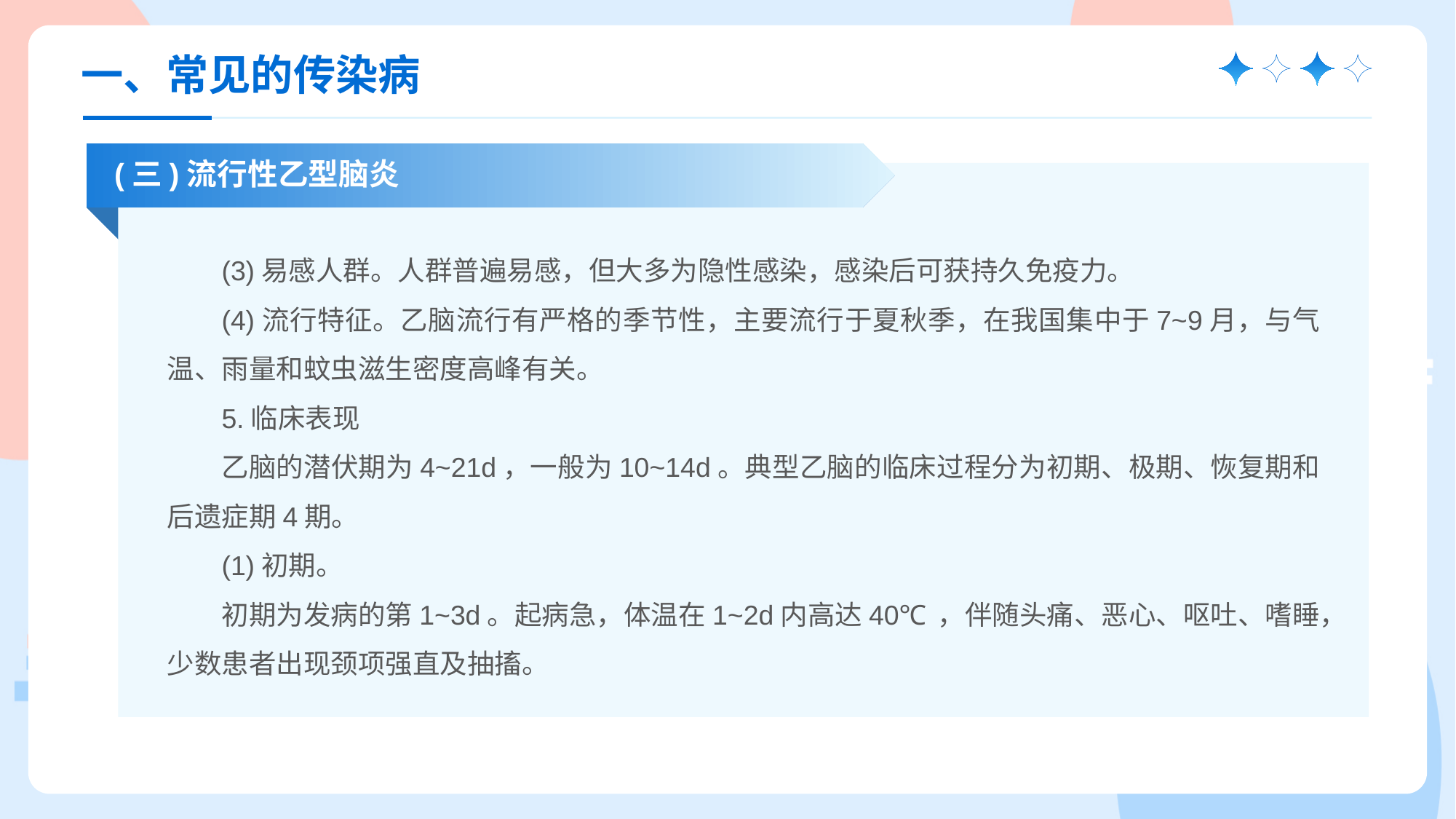

一、常见的传染病
(三)流行性乙型脑炎

(3)易感人群。人群普遍易感，但大多为隐性感染，感染后可获持久免疫力。
(4)流行特征。乙脑流行有严格的季节性，主要流行于夏秋季，在我国集中于7~9月，与气温、雨量和蚊虫滋生密度高峰有关。
5.临床表现
乙脑的潜伏期为4~21d，一般为10~14d。典型乙脑的临床过程分为初期、极期、恢复期和后遗症期4期。
(1)初期。
初期为发病的第1~3d。起病急，体温在1~2d内高达40℃，伴随头痛、恶心、呕吐、嗜睡，少数患者出现颈项强直及抽搐。